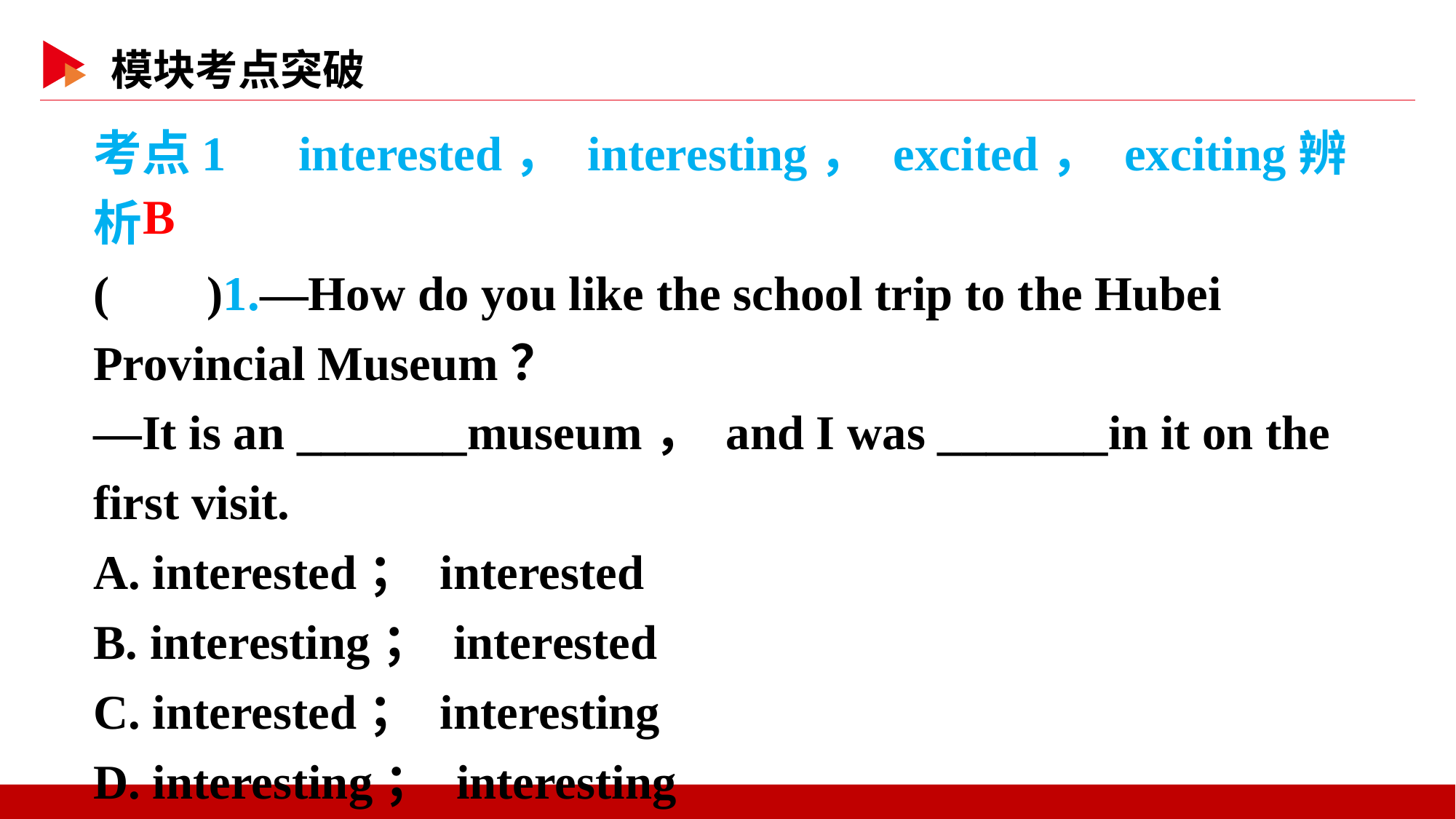

考点1　interested， interesting， excited， exciting辨析
(        )1.—How do you like the school trip to the Hubei Provincial Museum？
—It is an _______museum， and I was _______in it on the first visit.
A. interested； interested
B. interesting； interested
C. interested； interesting
D. interesting； interesting
   B